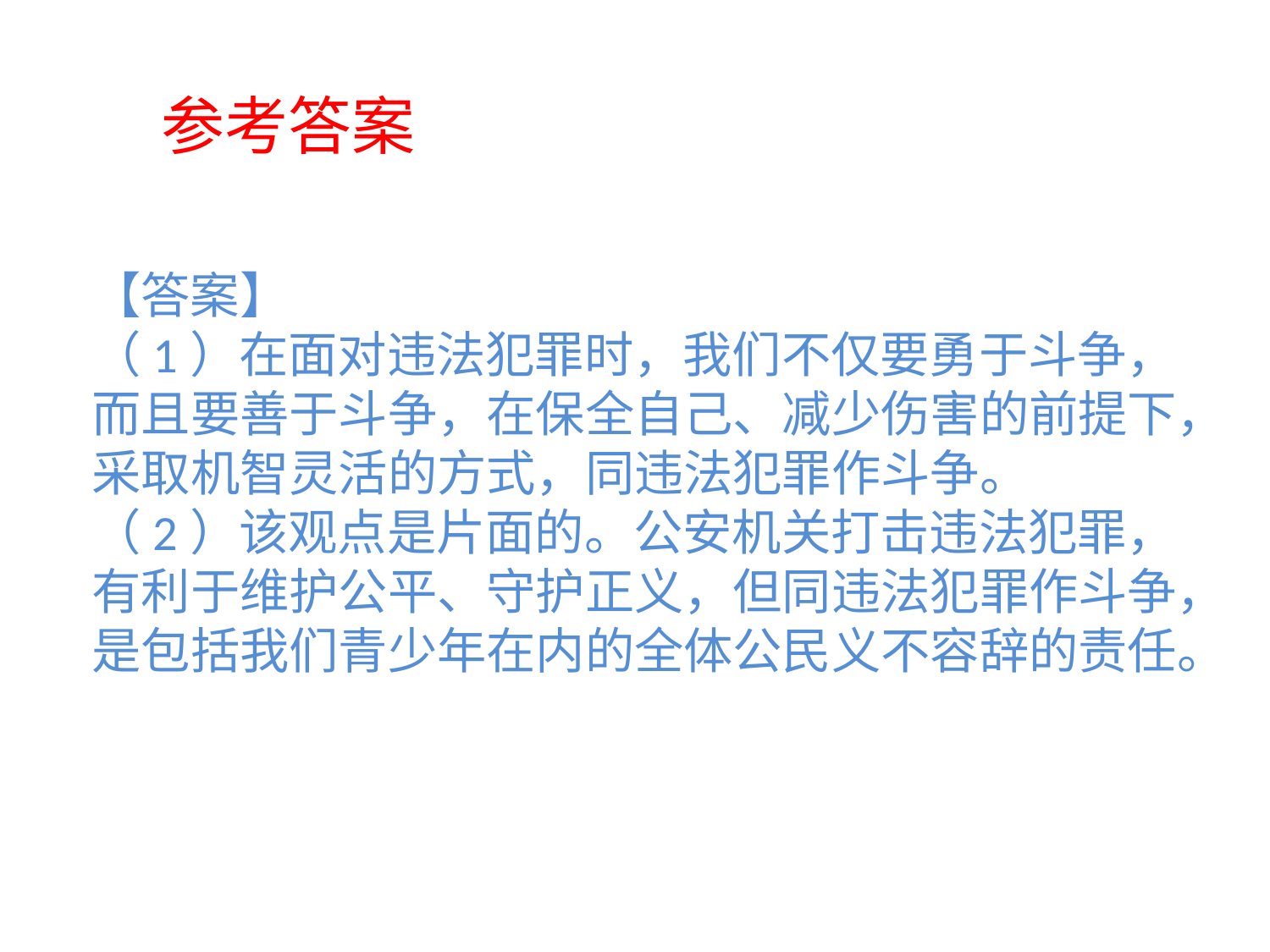

参考答案
【答案】
（1）在面对违法犯罪时，我们不仅要勇于斗争，而且要善于斗争，在保全自己、减少伤害的前提下，采取机智灵活的方式，同违法犯罪作斗争。
（2）该观点是片面的。公安机关打击违法犯罪，有利于维护公平、守护正义，但同违法犯罪作斗争，是包括我们青少年在内的全体公民义不容辞的责任。